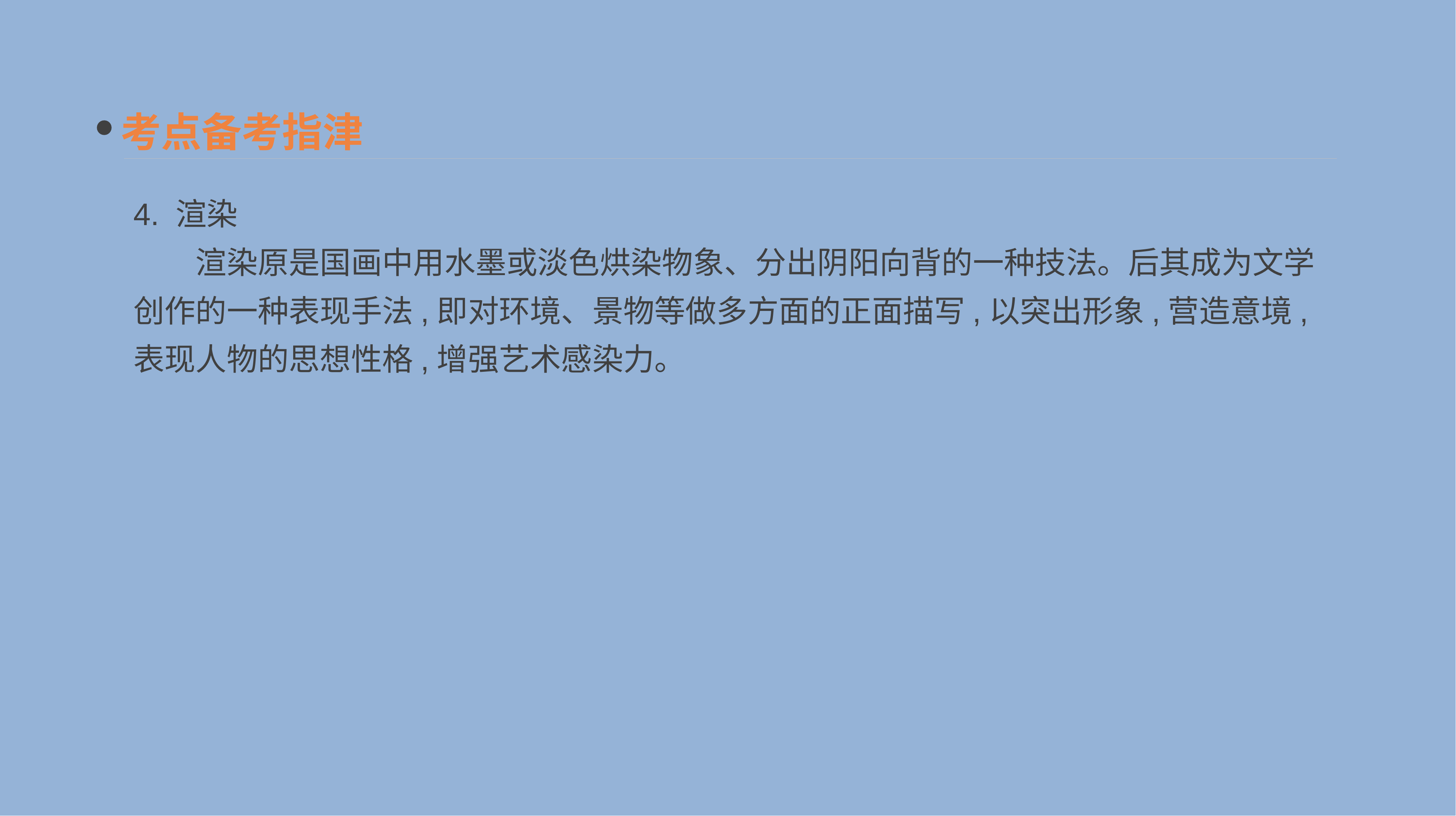

考点备考指津

4. 渲染
　　渲染原是国画中用水墨或淡色烘染物象、分出阴阳向背的一种技法。后其成为文学创作的一种表现手法,即对环境、景物等做多方面的正面描写,以突出形象,营造意境,表现人物的思想性格,增强艺术感染力。